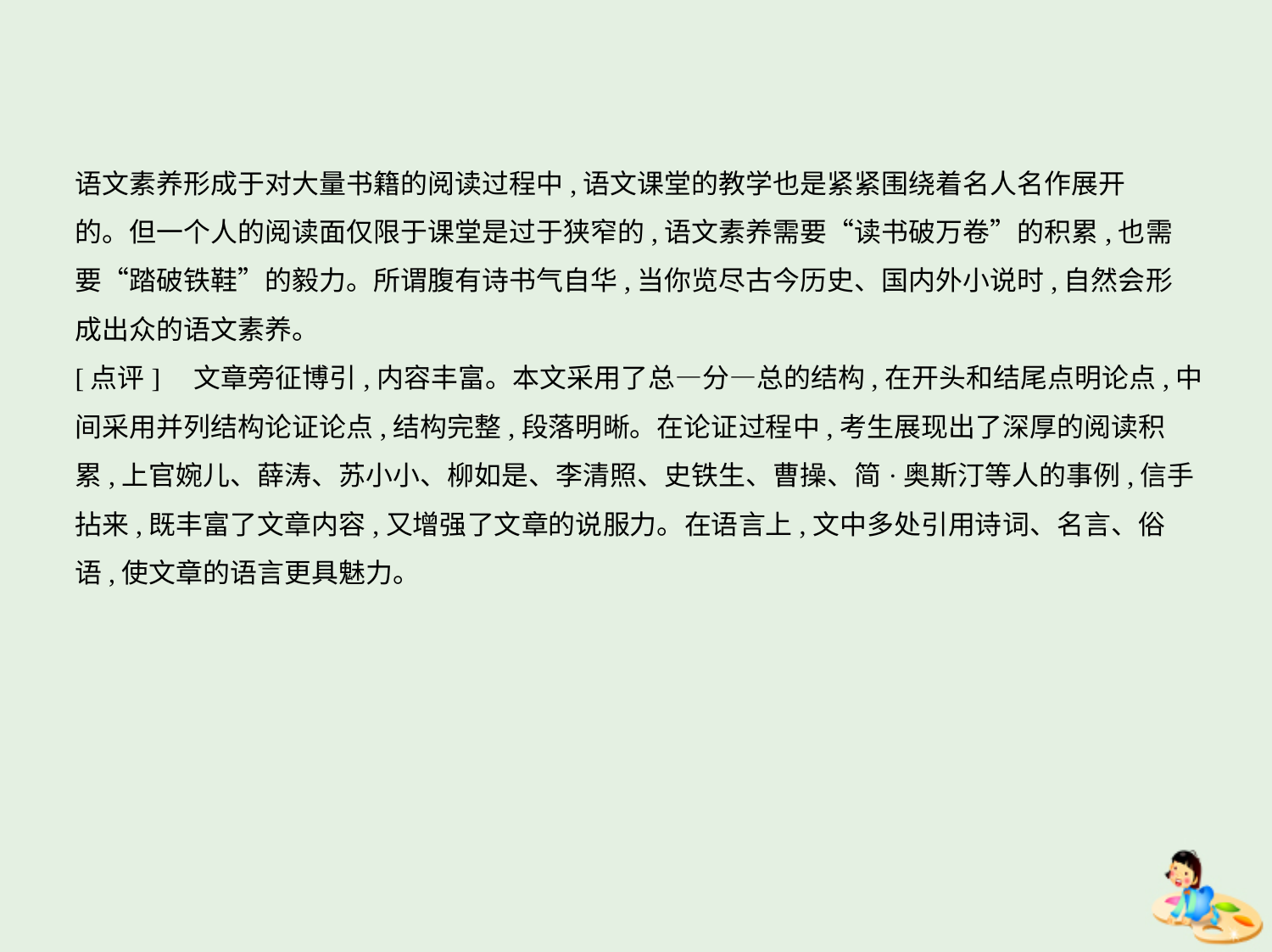

语文素养形成于对大量书籍的阅读过程中,语文课堂的教学也是紧紧围绕着名人名作展开
的。但一个人的阅读面仅限于课堂是过于狭窄的,语文素养需要“读书破万卷”的积累,也需
要“踏破铁鞋”的毅力。所谓腹有诗书气自华,当你览尽古今历史、国内外小说时,自然会形
成出众的语文素养。
[点评]　文章旁征博引,内容丰富。本文采用了总—分—总的结构,在开头和结尾点明论点,中
间采用并列结构论证论点,结构完整,段落明晰。在论证过程中,考生展现出了深厚的阅读积
累,上官婉儿、薛涛、苏小小、柳如是、李清照、史铁生、曹操、简·奥斯汀等人的事例,信手
拈来,既丰富了文章内容,又增强了文章的说服力。在语言上,文中多处引用诗词、名言、俗
语,使文章的语言更具魅力。